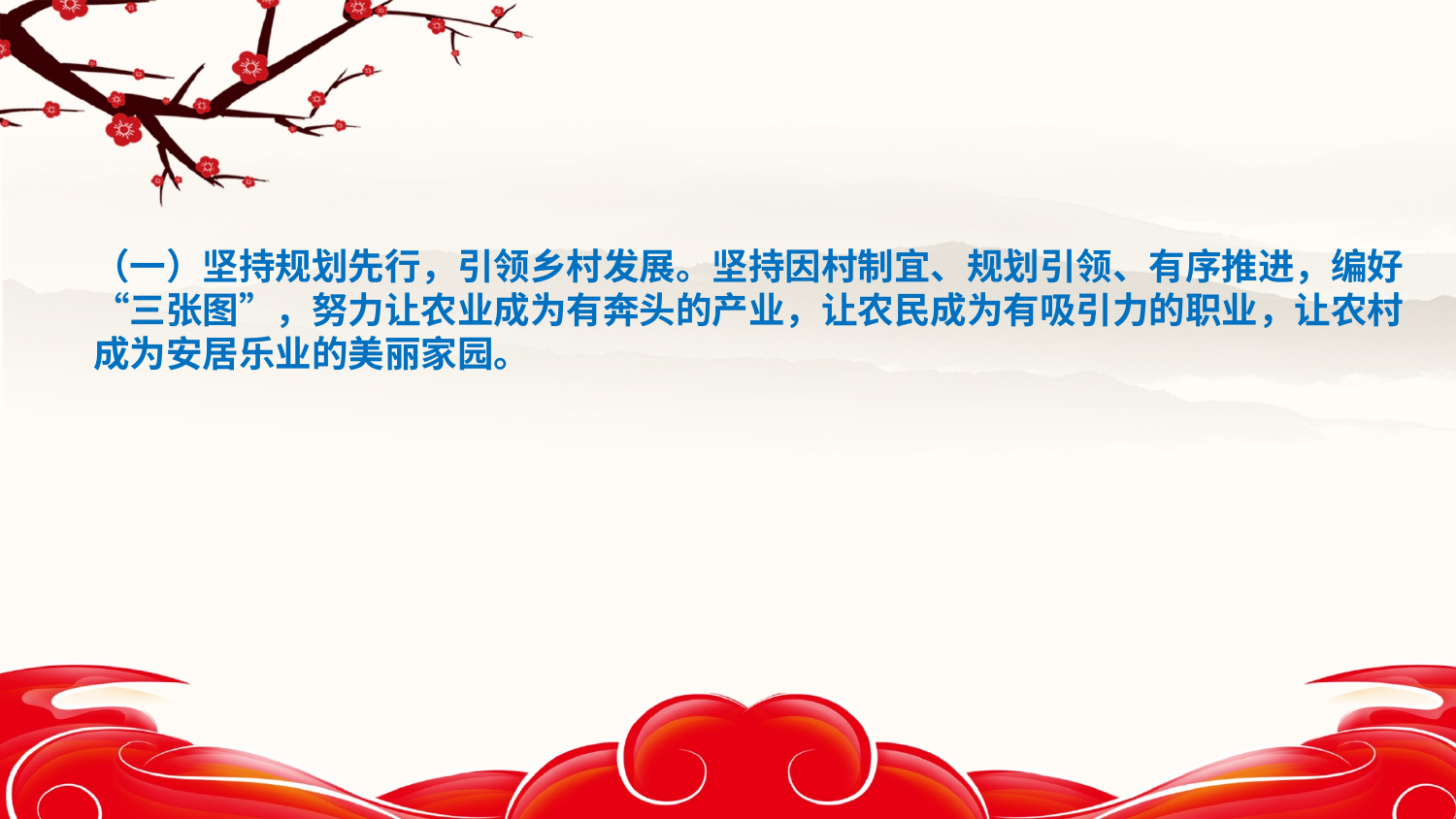

（一）坚持规划先行，引领乡村发展。坚持因村制宜、规划引领、有序推进，编好“三张图”，努力让农业成为有奔头的产业，让农民成为有吸引力的职业，让农村成为安居乐业的美丽家园。